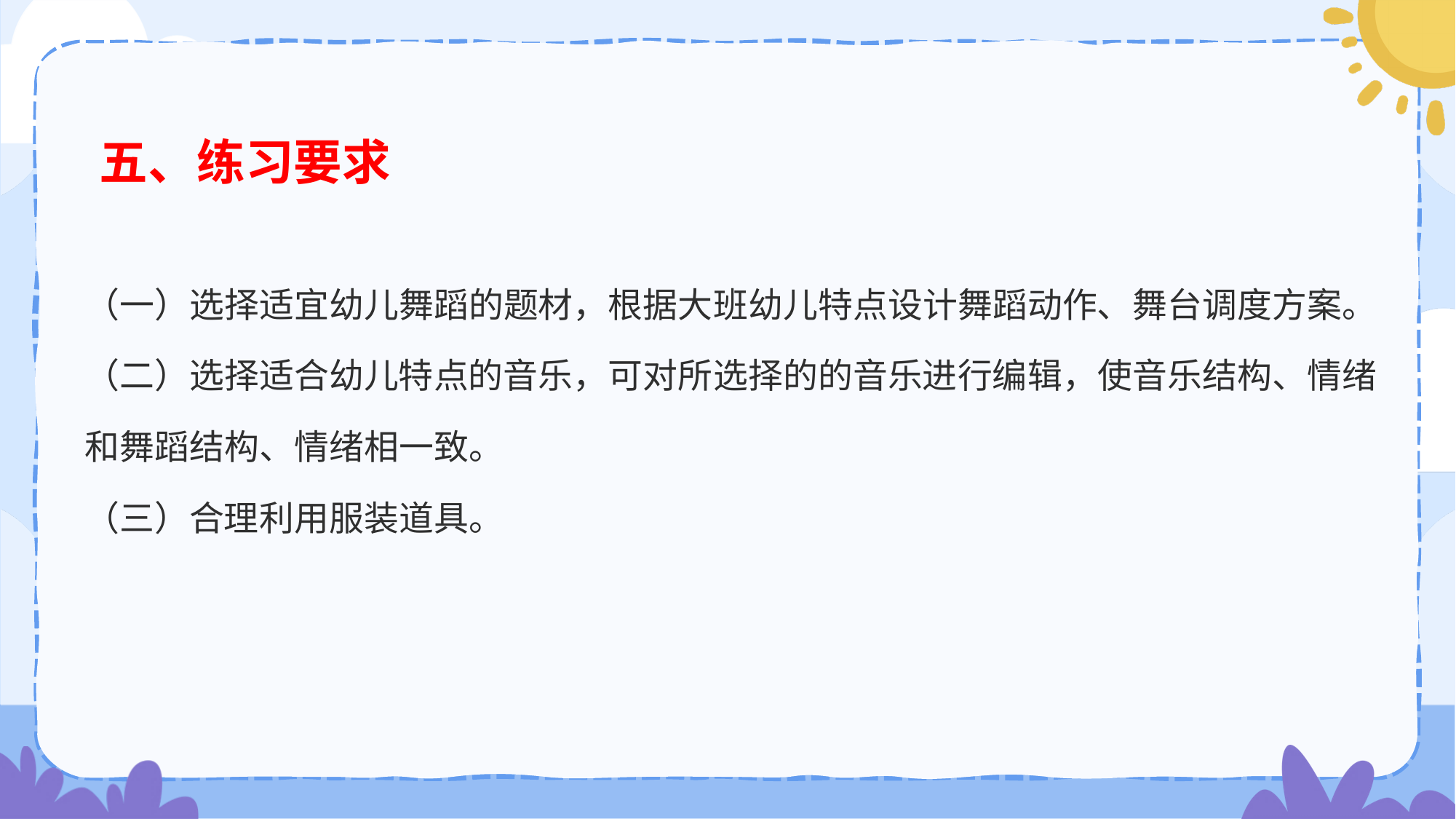

五、练习要求
（一）选择适宜幼儿舞蹈的题材，根据大班幼儿特点设计舞蹈动作、舞台调度方案。
（二）选择适合幼儿特点的音乐，可对所选择的的音乐进行编辑，使音乐结构、情绪和舞蹈结构、情绪相一致。
（三）合理利用服装道具。